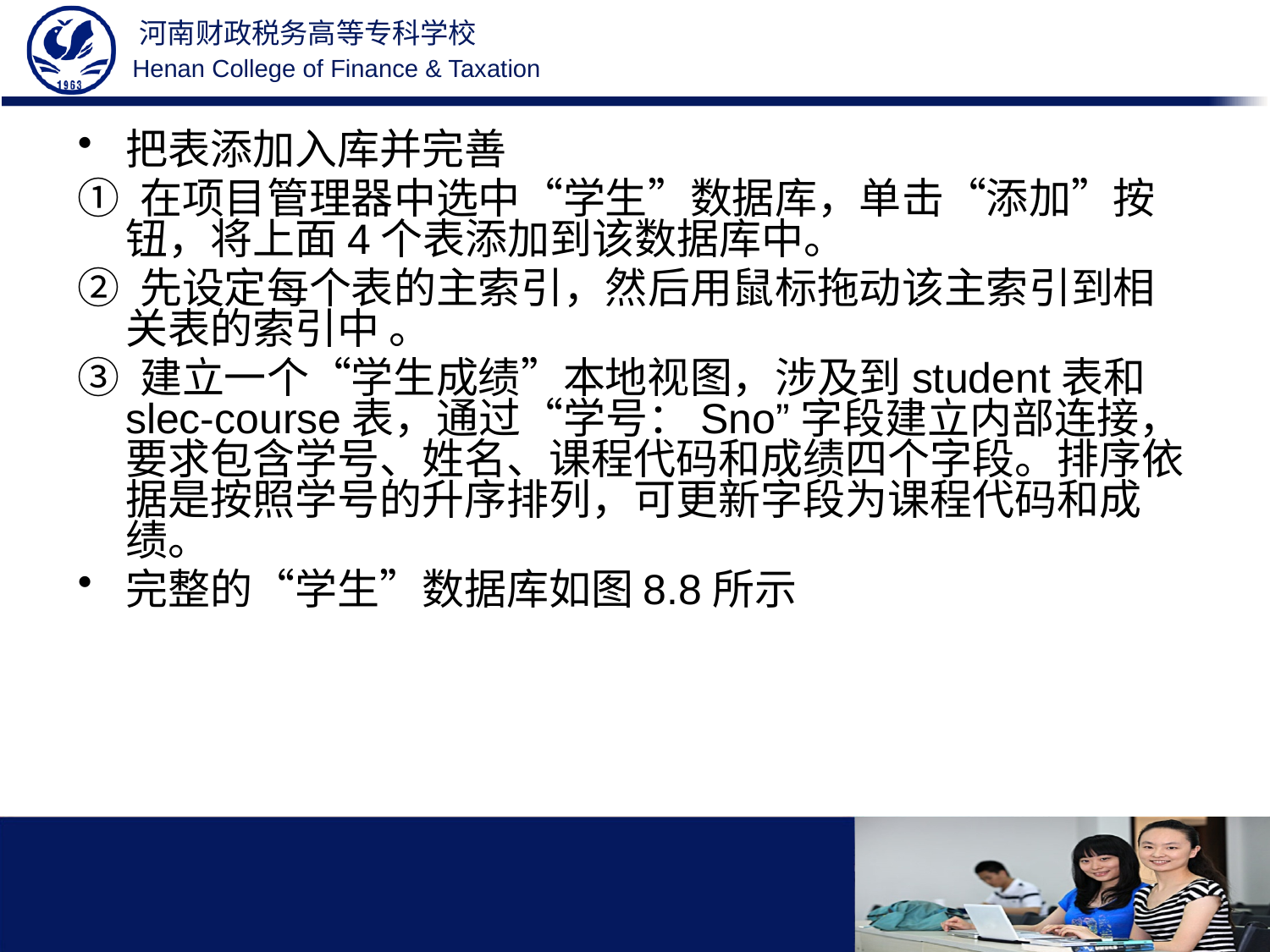

把表添加入库并完善
① 在项目管理器中选中“学生”数据库，单击“添加”按钮，将上面4个表添加到该数据库中。
② 先设定每个表的主索引，然后用鼠标拖动该主索引到相关表的索引中 。
③ 建立一个“学生成绩”本地视图，涉及到student表和slec-course表，通过“学号：Sno”字段建立内部连接，要求包含学号、姓名、课程代码和成绩四个字段。排序依据是按照学号的升序排列，可更新字段为课程代码和成绩。
完整的“学生”数据库如图8.8所示